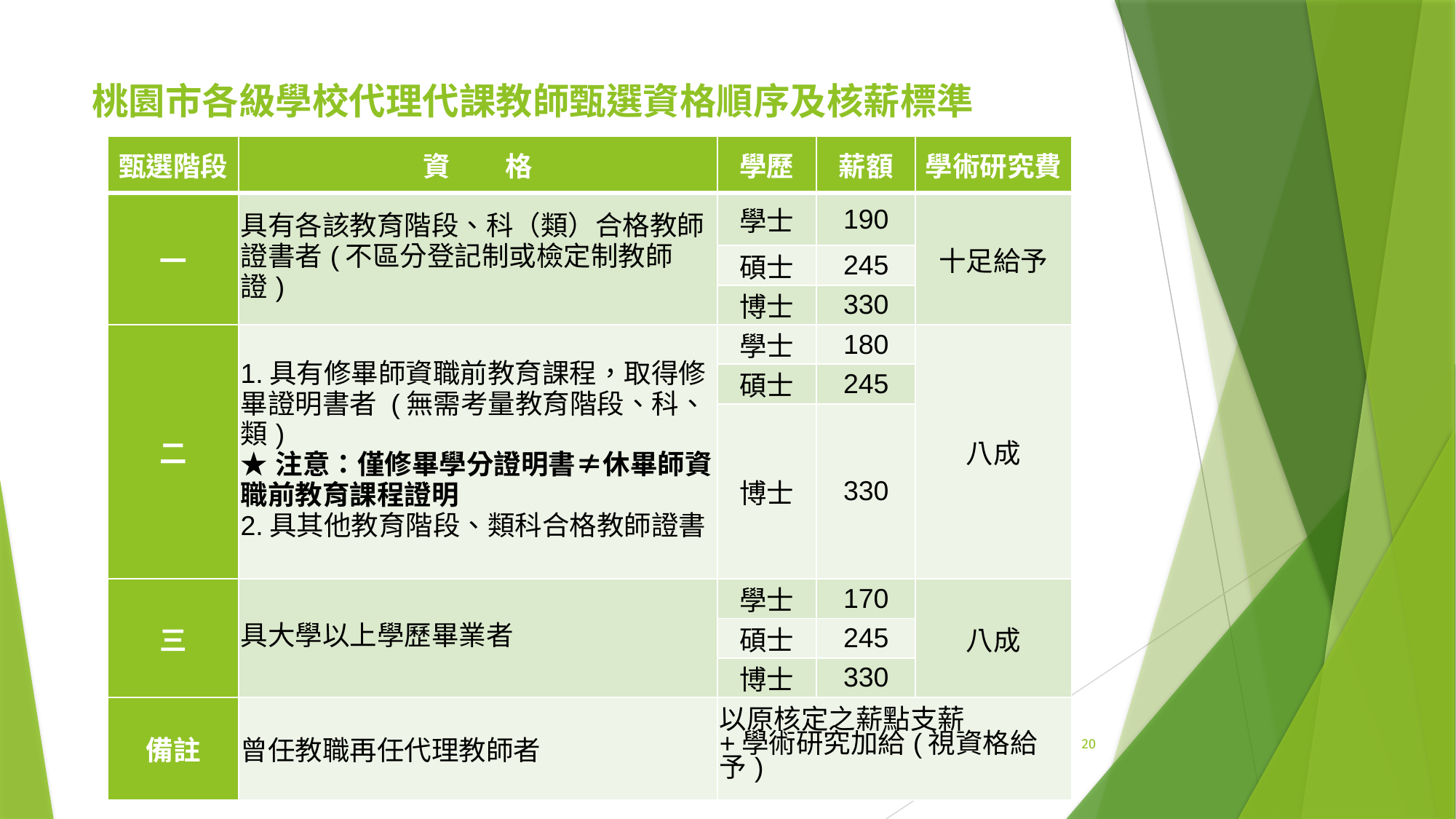

# 桃園市各級學校代理代課教師甄選資格順序及核薪標準
| 甄選階段 | 資　　格 | 學歷 | 薪額 | 學術研究費 |
| --- | --- | --- | --- | --- |
| 一 | 具有各該教育階段、科（類）合格教師證書者(不區分登記制或檢定制教師證) | 學士 | 190 | 十足給予 |
|  |  | 碩士 | 245 |  |
|  |  | 博士 | 330 |  |
| 二 | 1.具有修畢師資職前教育課程，取得修畢證明書者 (無需考量教育階段、科、類) ★注意：僅修畢學分證明書≠休畢師資職前教育課程證明 2.具其他教育階段、類科合格教師證書 | 學士 | 180 | 八成 |
|  |  | 碩士 | 245 |  |
|  |  | 博士 | 330 |  |
| 三 | 具大學以上學歷畢業者 | 學士 | 170 | 八成 |
|  |  | 碩士 | 245 |  |
|  |  | 博士 | 330 |  |
| 備註 | 曾任教職再任代理教師者 | 以原核定之薪點支薪 +學術研究加給(視資格給予) |  |  |
20